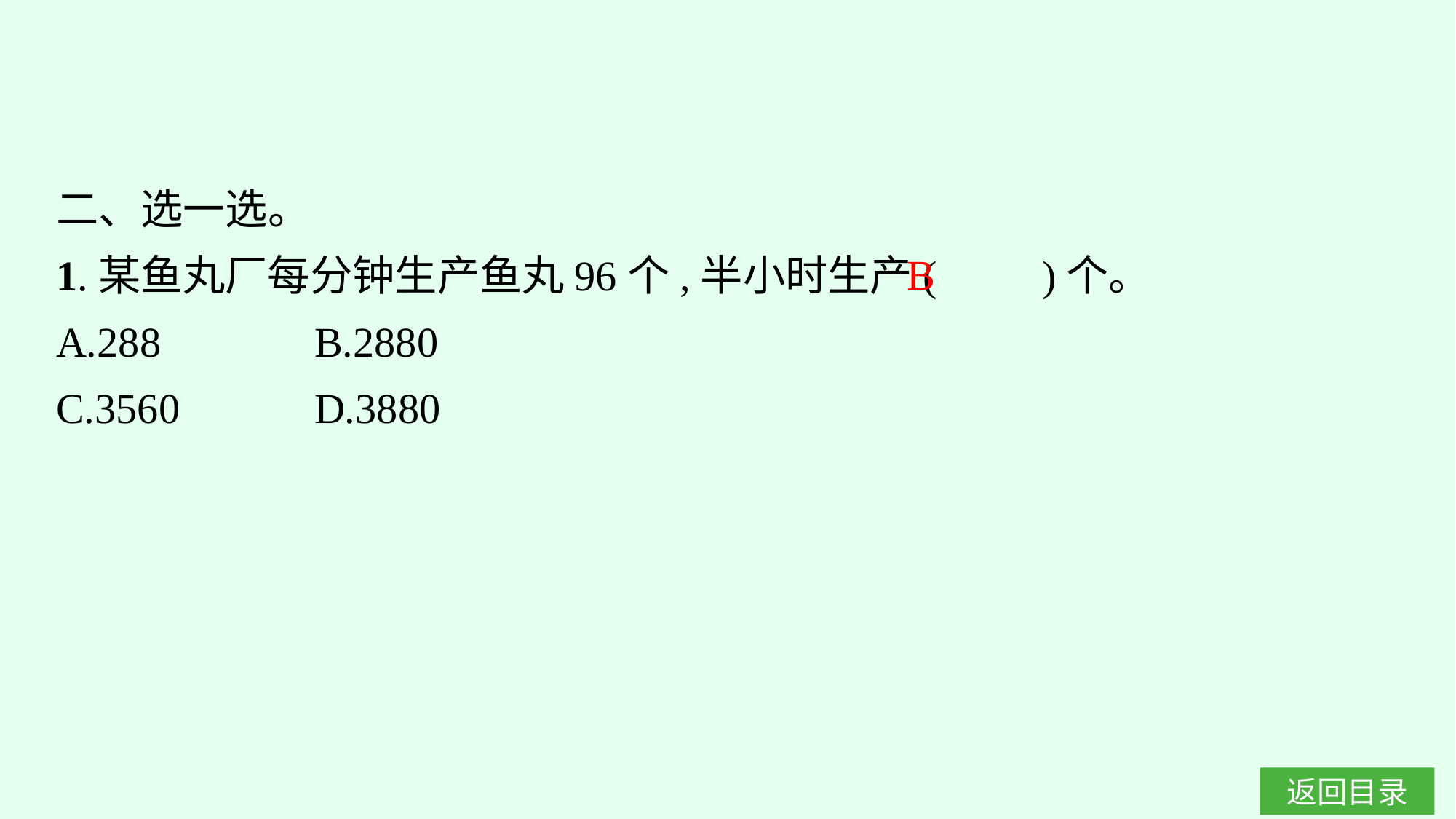

二、选一选。
1.某鱼丸厂每分钟生产鱼丸96个,半小时生产(　　)个。
A.288		B.2880
C.3560		D.3880
B